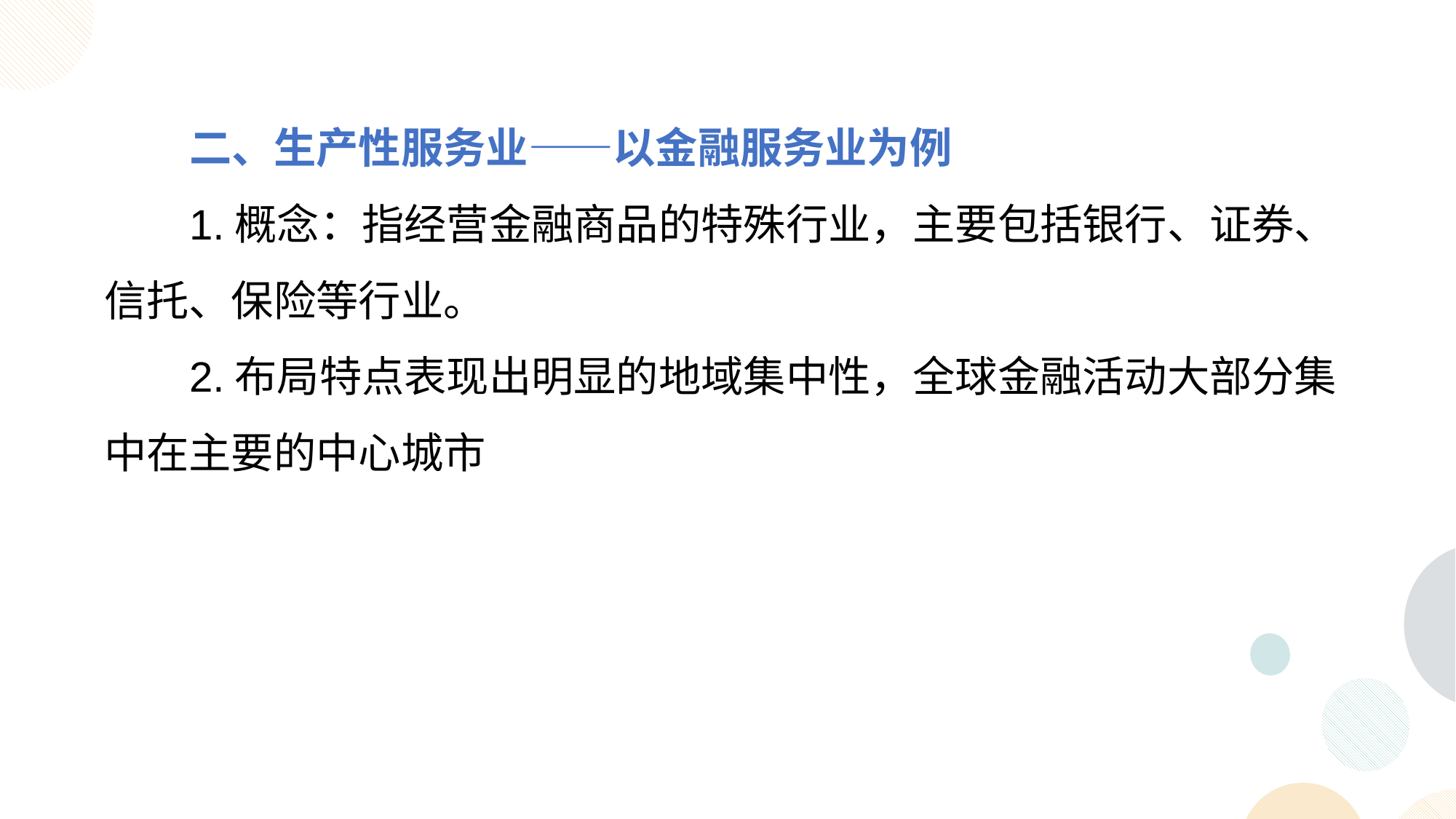

二、生产性服务业——以金融服务业为例
1.概念：指经营金融商品的特殊行业，主要包括银行、证券、信托、保险等行业。
2.布局特点表现出明显的地域集中性，全球金融活动大部分集中在主要的中心城市